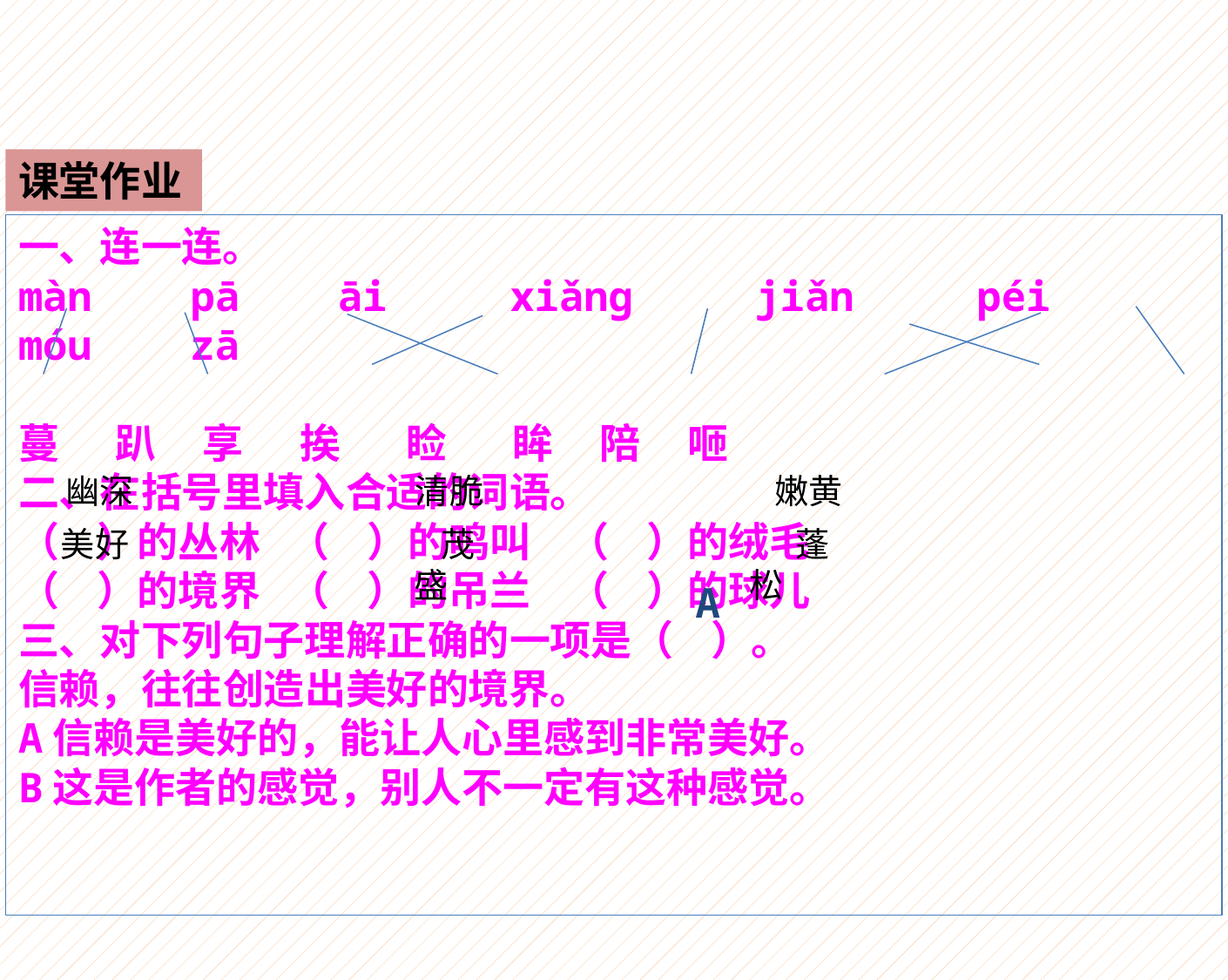

课堂作业
一、连一连。
màn    pā    āi     xiǎng     jiǎn     péi    móu    zā

蔓      趴     享      挨       睑       眸     陪     咂
二、在括号里填入合适的词语。
（    ）的丛林   （    ）的鸣叫    （    ）的绒毛
（    ）的境界   （    ）的吊兰    （    ）的球儿
三、对下列句子理解正确的一项是（    ）。
信赖，往往创造出美好的境界。
A信赖是美好的，能让人心里感到非常美好。
B这是作者的感觉，别人不一定有这种感觉。

清脆
嫩黄
幽深
美好
  茂盛
    蓬松
A